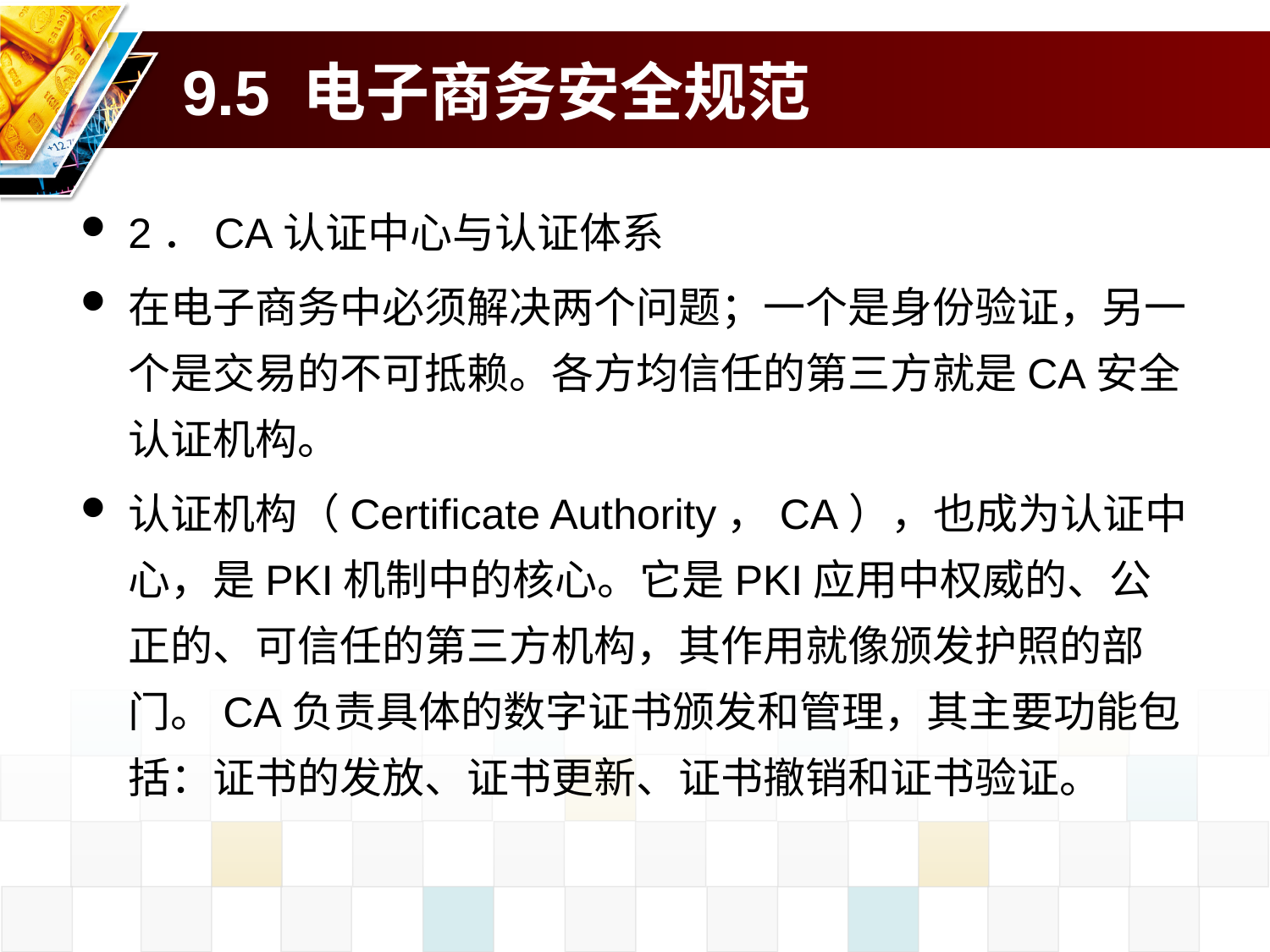

# 9.5 电子商务安全规范
2．CA认证中心与认证体系
在电子商务中必须解决两个问题；一个是身份验证，另一个是交易的不可抵赖。各方均信任的第三方就是CA安全认证机构。
认证机构（Certificate Authority，CA），也成为认证中心，是PKI机制中的核心。它是PKI应用中权威的、公正的、可信任的第三方机构，其作用就像颁发护照的部门。CA负责具体的数字证书颁发和管理，其主要功能包括：证书的发放、证书更新、证书撤销和证书验证。